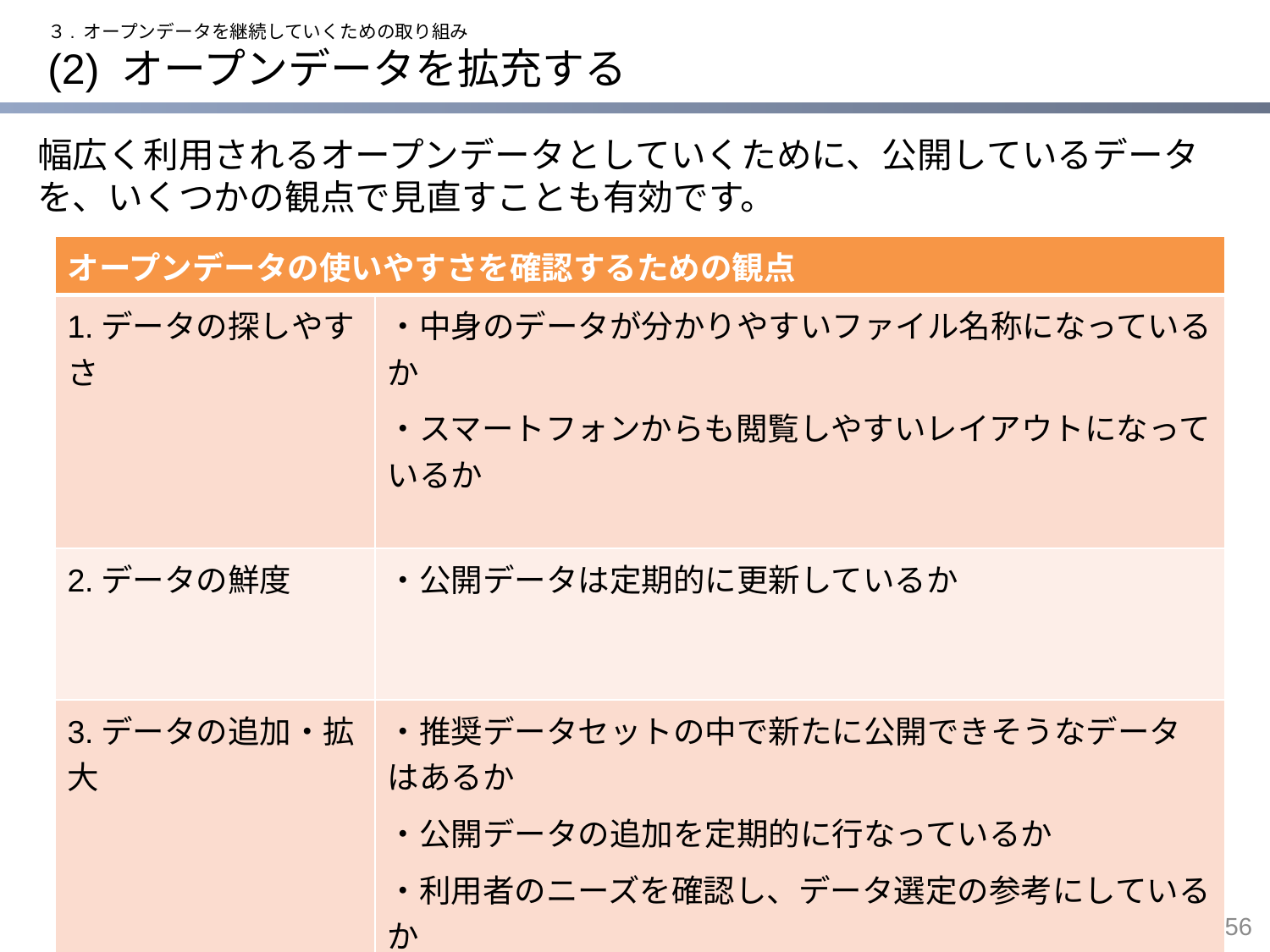

３. オープンデータを継続していくための取り組み
# (2) オープンデータを拡充する
幅広く利用されるオープンデータとしていくために、公開しているデータを、いくつかの観点で見直すことも有効です。
| オープンデータの使いやすさを確認するための観点 |  |
| --- | --- |
| 1.データの探しやすさ | ・中身のデータが分かりやすいファイル名称になっているか ・スマートフォンからも閲覧しやすいレイアウトになっているか |
| 2.データの鮮度 | ・公開データは定期的に更新しているか |
| 3.データの追加・拡大 | ・推奨データセットの中で新たに公開できそうなデータはあるか ・公開データの追加を定期的に行なっているか ・利用者のニーズを確認し、データ選定の参考にしているか |
| 4.二次利用のしやすさ | ・機械判読が容易なデータ形式（CSV等）で公開しているか |
56